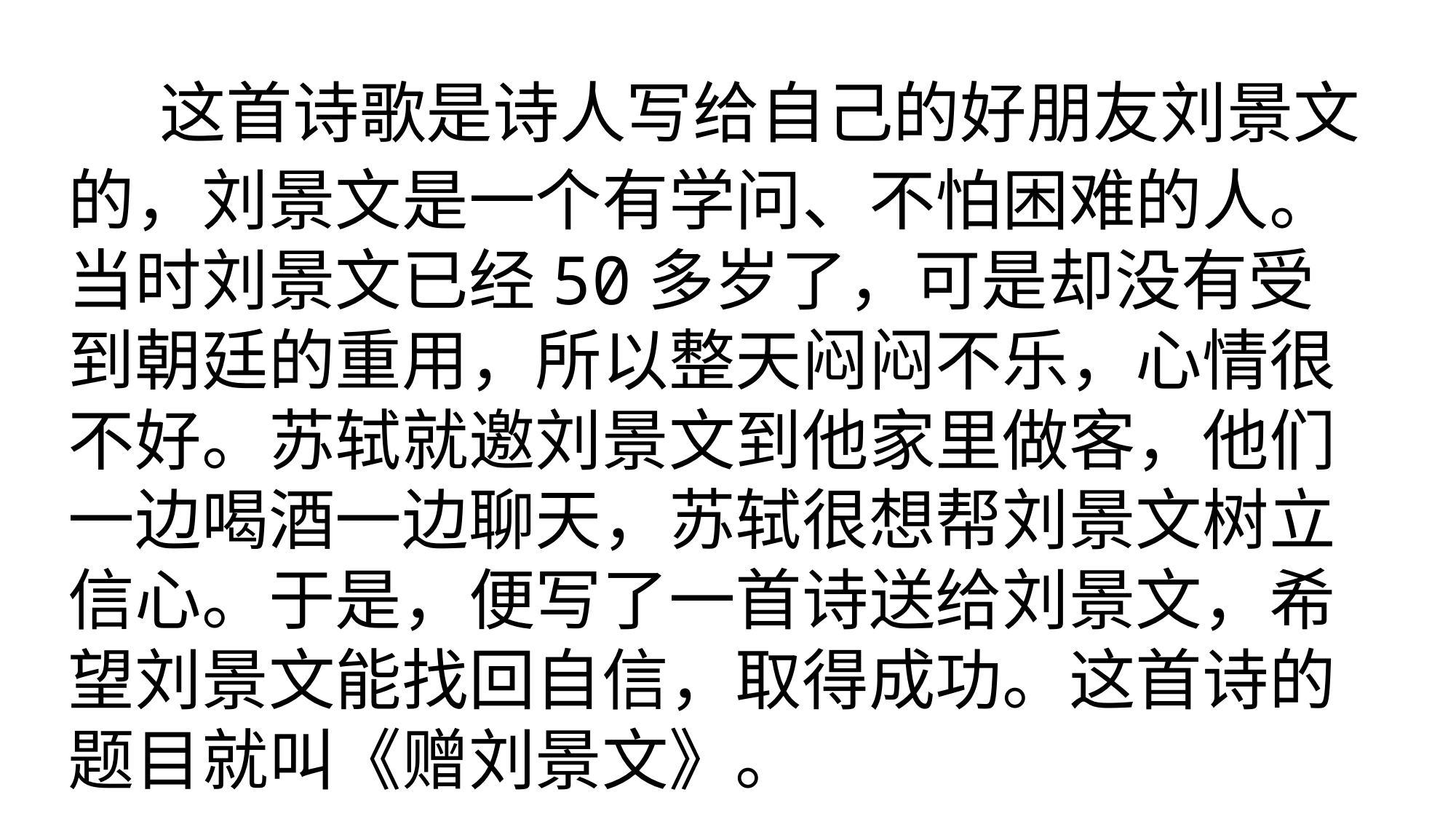

这首诗歌是诗人写给自己的好朋友刘景文的，刘景文是一个有学问、不怕困难的人。当时刘景文已经50多岁了，可是却没有受到朝廷的重用，所以整天闷闷不乐，心情很不好。苏轼就邀刘景文到他家里做客，他们一边喝酒一边聊天，苏轼很想帮刘景文树立信心。于是，便写了一首诗送给刘景文，希望刘景文能找回自信，取得成功。这首诗的题目就叫《赠刘景文》。